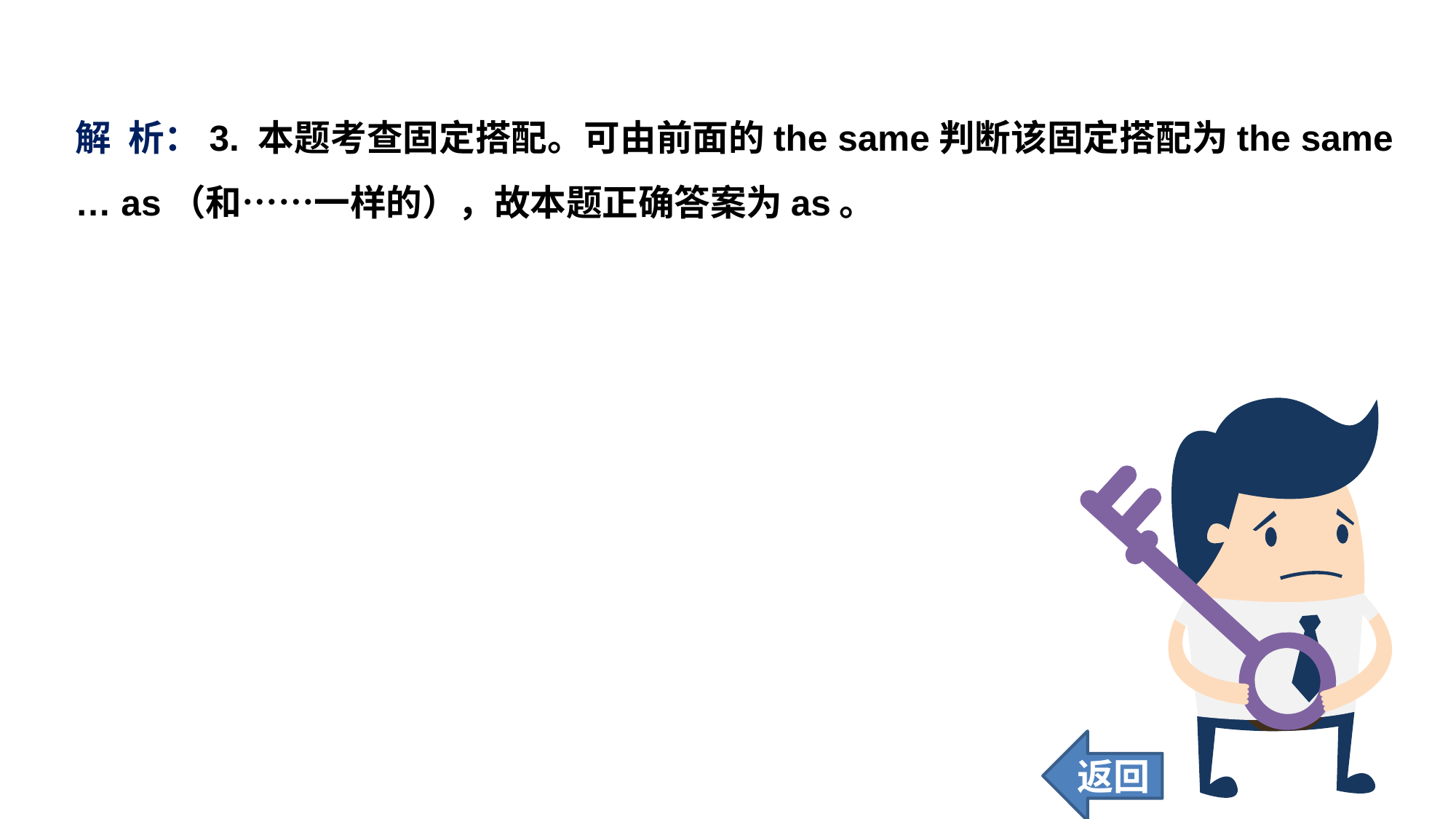

解  析：3. 本题考查固定搭配。可由前面的the same判断该固定搭配为the same … as（和……一样的），故本题正确答案为as。

返回
91